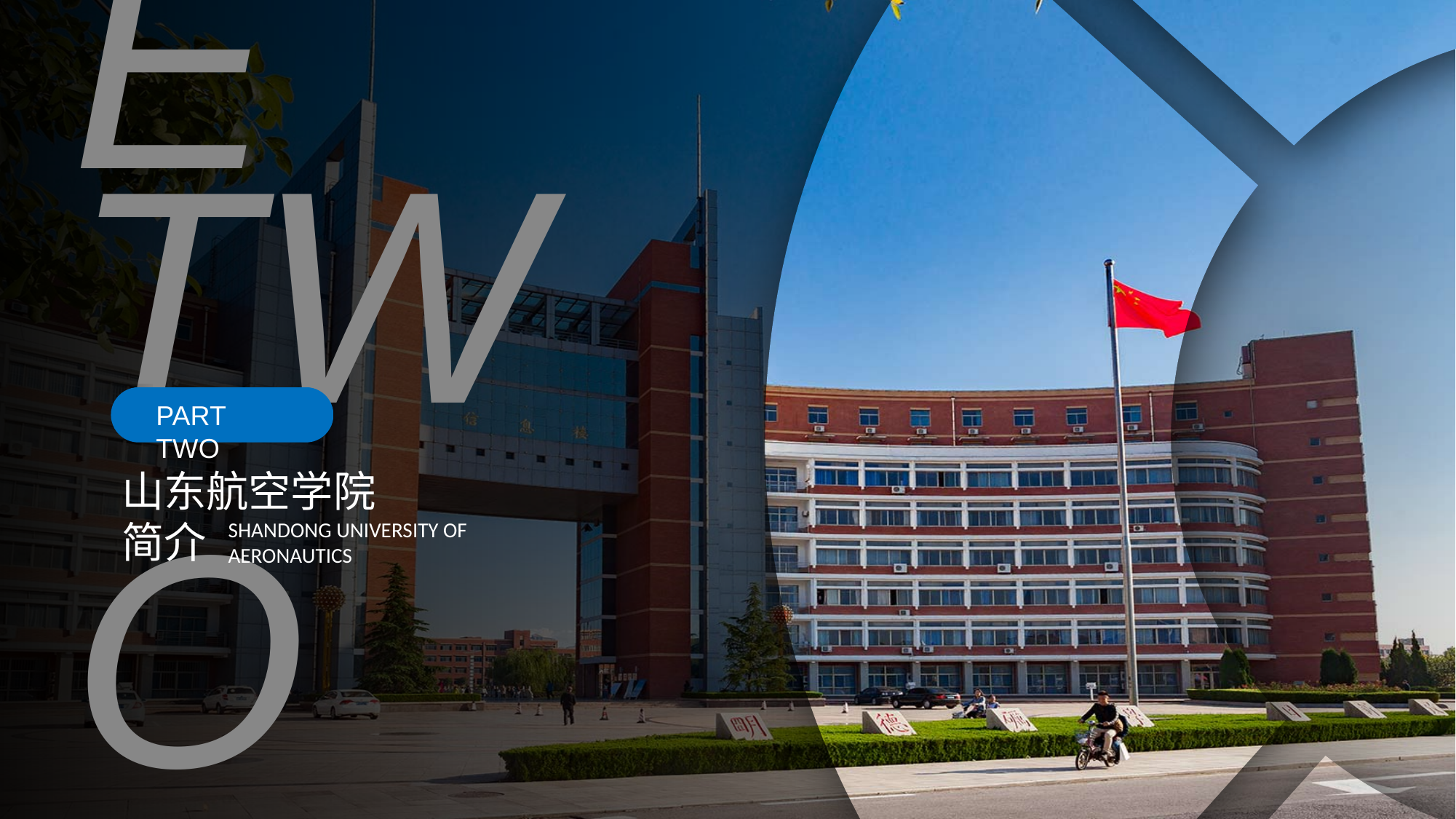

ONE

PART ONE
山东航空学院简介
SHANDONG UNIVERSITY OF AERONAUTICS

TWO

PART TWO
山东航空学院简介
SHANDONG UNIVERSITY OF AERONAUTICS
THERE

PART THERE
山东航空学院简介
SHANDONG UNIVERSITY OF AERONAUTICS